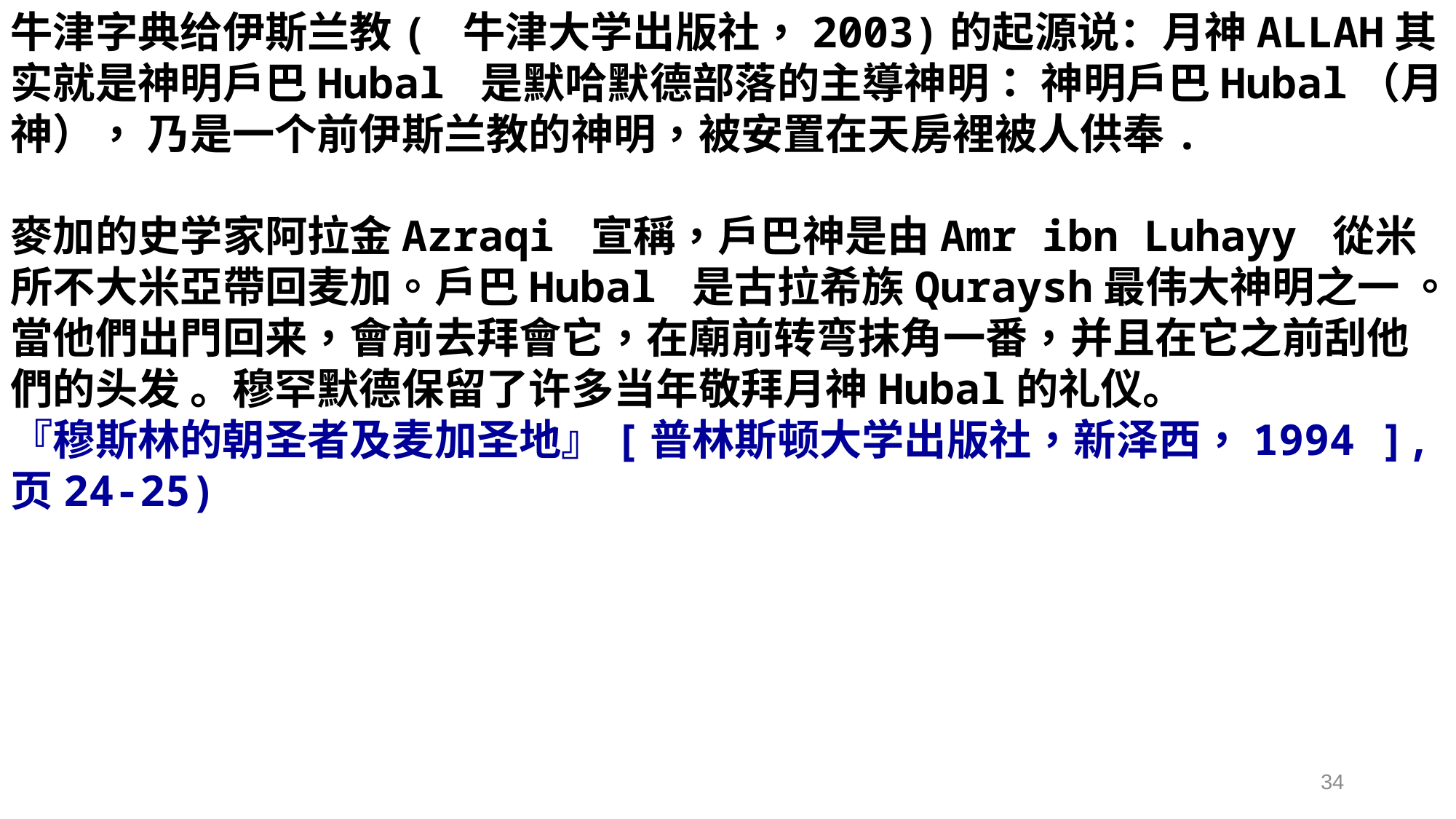

牛津字典给伊斯兰教( 牛津大学出版社，2003)的起源说：月神ALLAH其实就是神明戶巴Hubal 是默哈默德部落的主導神明： 神明戶巴Hubal（月神）， 乃是一个前伊斯兰教的神明，被安置在天房裡被人供奉.

麥加的史学家阿拉金Azraqi 宣稱，戶巴神是由Amr ibn Luhayy 從米所不大米亞帶回麦加。戶巴Hubal 是古拉希族Quraysh最伟大神明之一 。當他們出門回来，會前去拜會它，在廟前转弯抹角一番，并且在它之前刮他們的头发 。穆罕默德保留了许多当年敬拜月神Hubal的礼仪。
『穆斯林的朝圣者及麦加圣地』[普林斯顿大学出版社，新泽西，1994 ],页24-25)
34